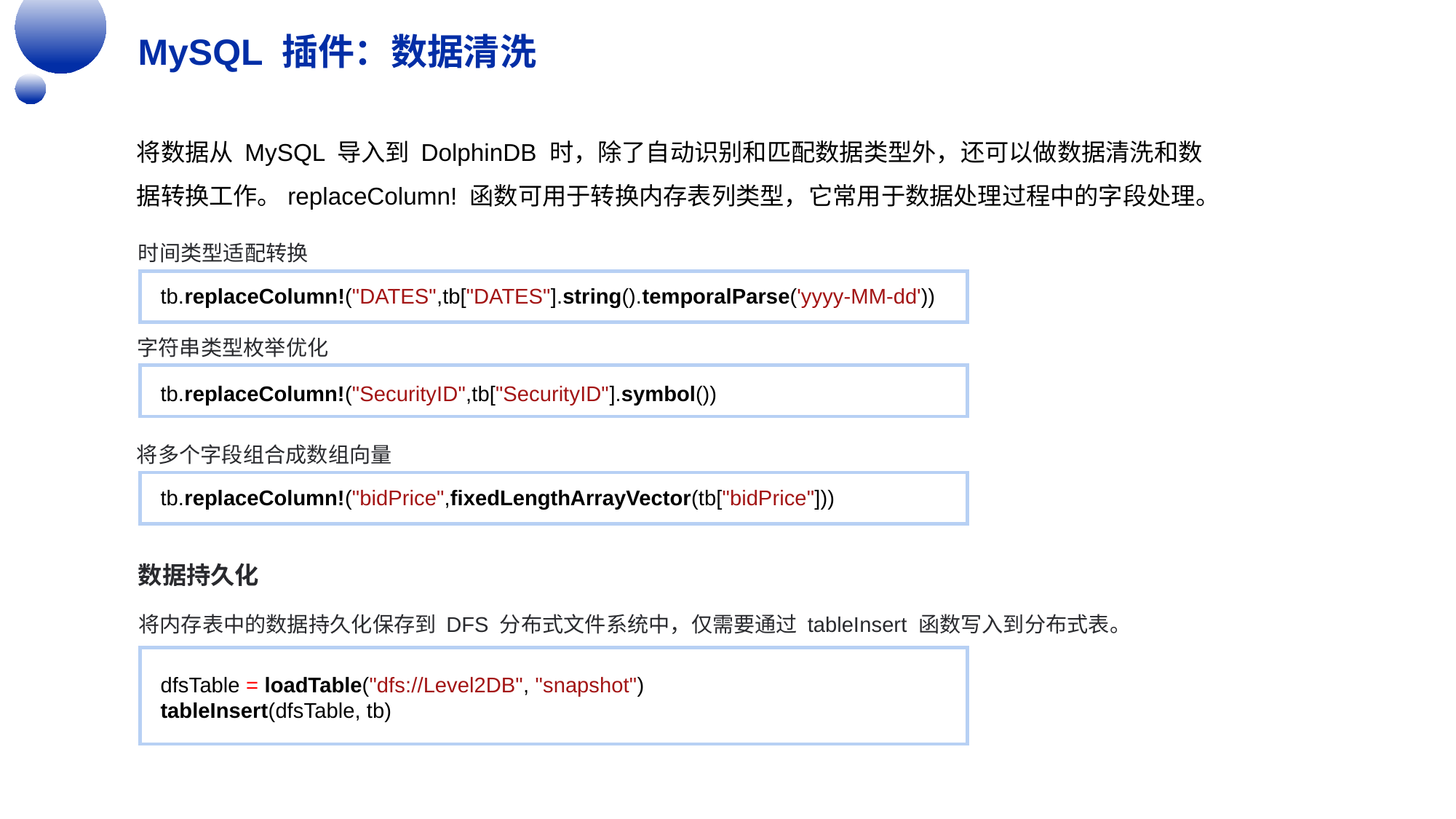

MySQL 插件：数据清洗

将数据从 MySQL 导入到 DolphinDB 时，除了自动识别和匹配数据类型外，还可以做数据清洗和数据转换工作。replaceColumn! 函数可用于转换内存表列类型，它常用于数据处理过程中的字段处理。
时间类型适配转换

tb.replaceColumn!("DATES",tb["DATES"].string().temporalParse('yyyy-MM-dd'))
字符串类型枚举优化

tb.replaceColumn!("SecurityID",tb["SecurityID"].symbol())
将多个字段组合成数组向量

tb.replaceColumn!("bidPrice",fixedLengthArrayVector(tb["bidPrice"]))
数据持久化
将内存表中的数据持久化保存到 DFS 分布式文件系统中，仅需要通过 tableInsert 函数写入到分布式表。

dfsTable = loadTable("dfs://Level2DB", "snapshot")
tableInsert(dfsTable, tb)